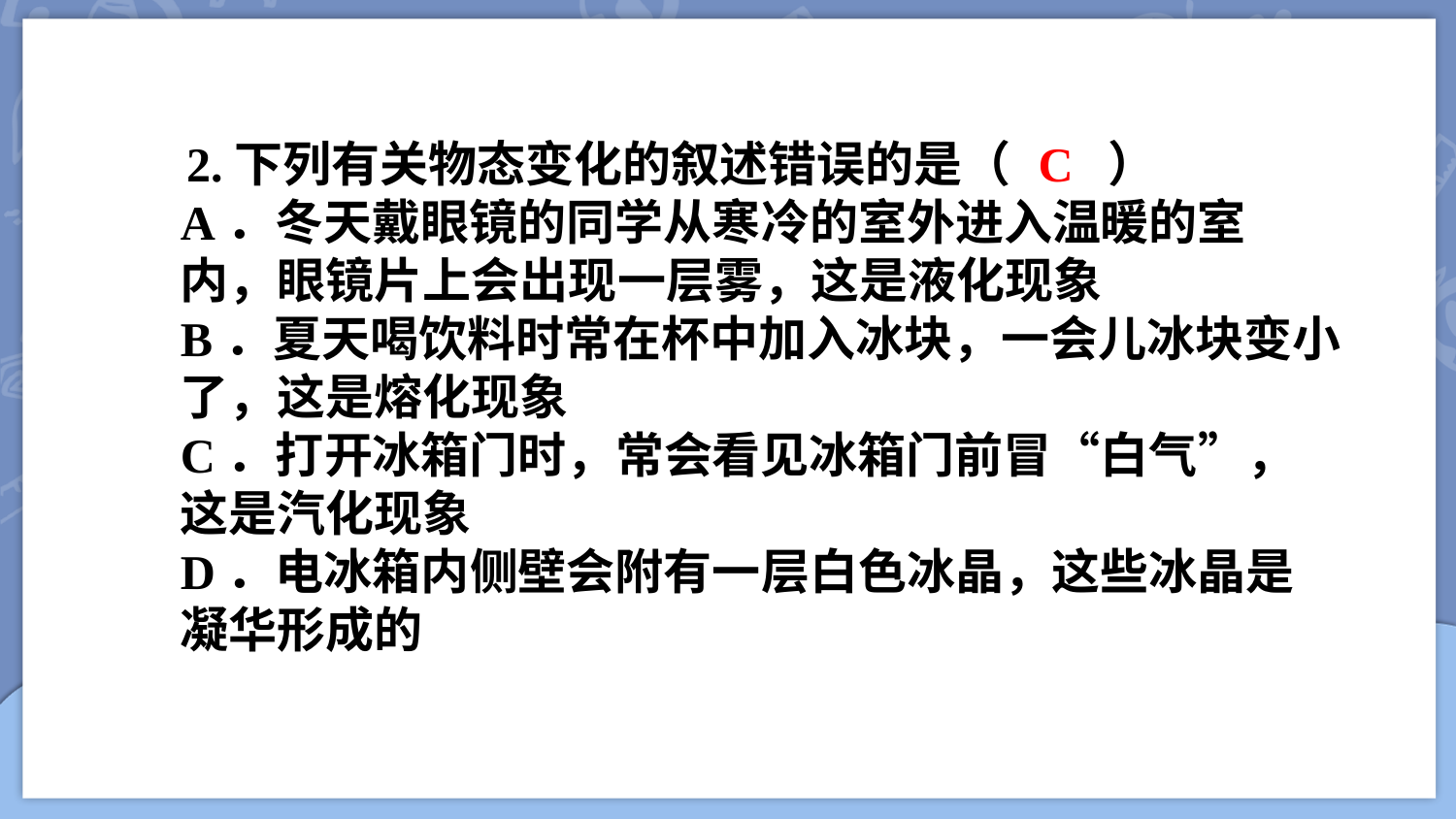

2.下列有关物态变化的叙述错误的是（　　）
A．冬天戴眼镜的同学从寒冷的室外进入温暖的室内，眼镜片上会出现一层雾，这是液化现象
B．夏天喝饮料时常在杯中加入冰块，一会儿冰块变小了，这是熔化现象
C．打开冰箱门时，常会看见冰箱门前冒“白气”，这是汽化现象
D．电冰箱内侧壁会附有一层白色冰晶，这些冰晶是凝华形成的
C